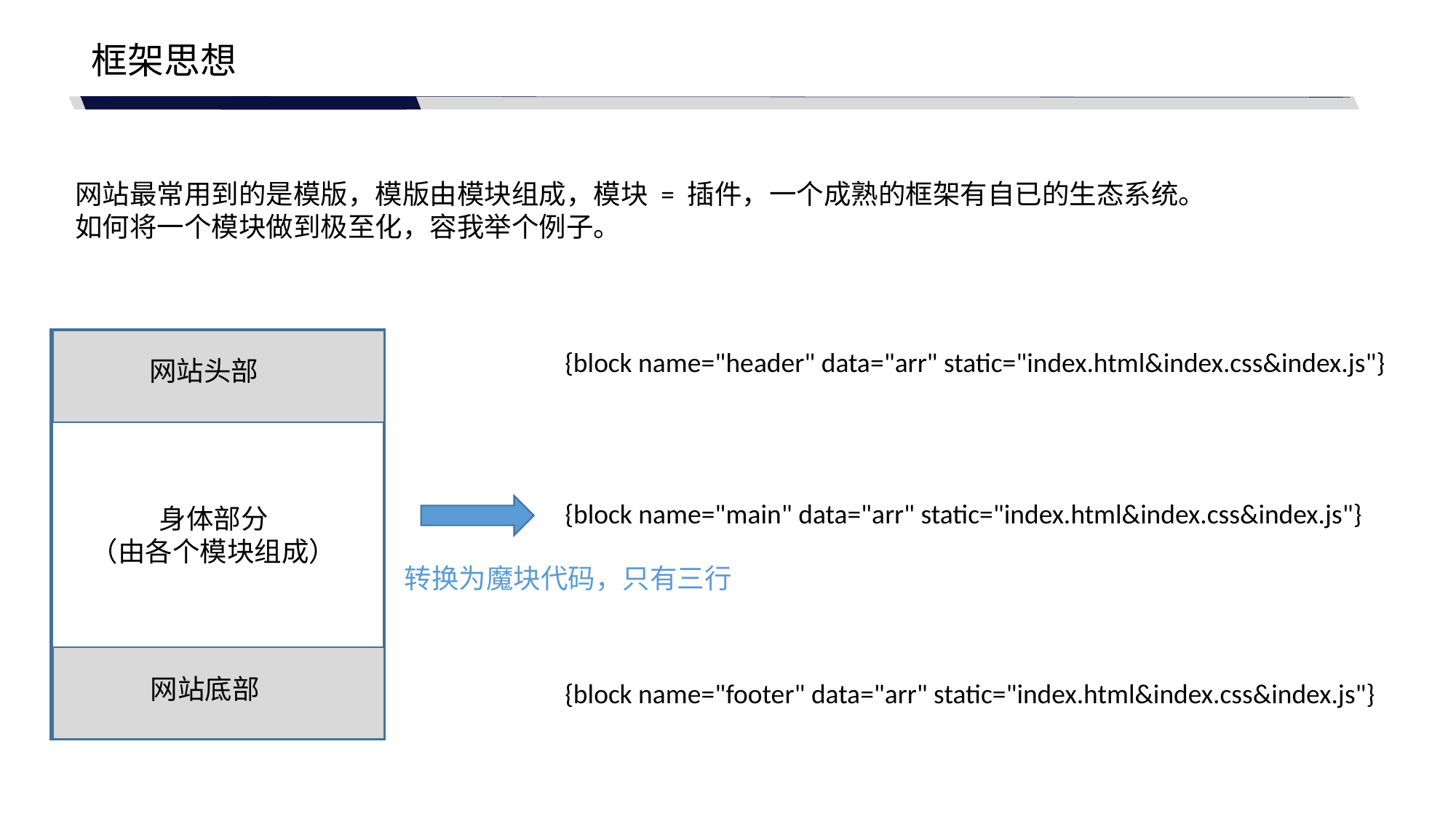

框架思想

网站最常用到的是模版，模版由模块组成，模块 = 插件，一个成熟的框架有自已的生态系统。
如何将一个模块做到极至化，容我举个例子。

{block name="header" data="arr" static="index.html&index.css&index.js"}
网站头部
{block name="main" data="arr" static="index.html&index.css&index.js"}

身体部分
（由各个模块组成）
转换为魔块代码，只有三行

网站底部
{block name="footer" data="arr" static="index.html&index.css&index.js"}